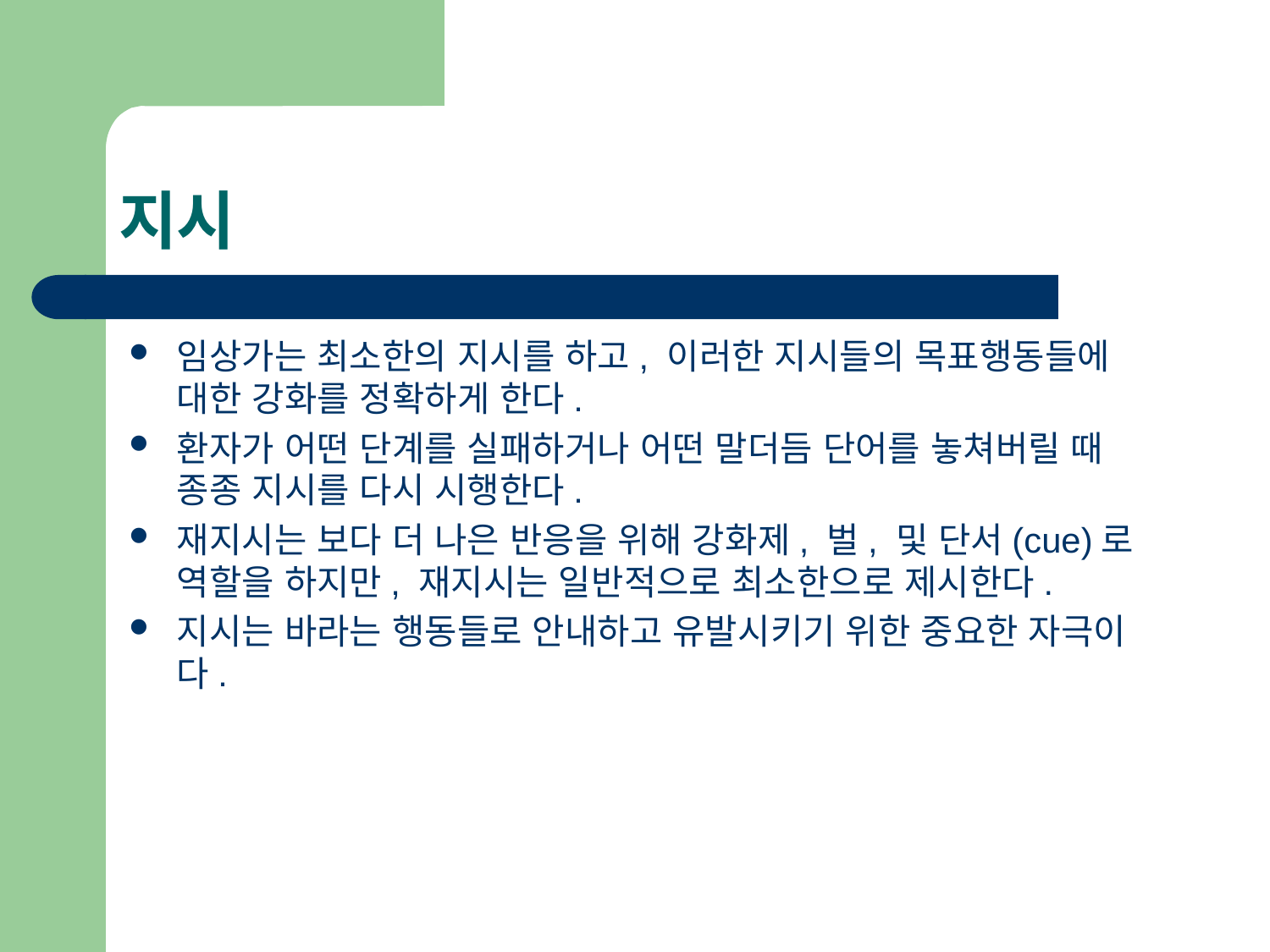

# 지시
임상가는 최소한의 지시를 하고, 이러한 지시들의 목표행동들에 대한 강화를 정확하게 한다.
환자가 어떤 단계를 실패하거나 어떤 말더듬 단어를 놓쳐버릴 때 종종 지시를 다시 시행한다.
재지시는 보다 더 나은 반응을 위해 강화제, 벌, 및 단서(cue)로 역할을 하지만, 재지시는 일반적으로 최소한으로 제시한다.
지시는 바라는 행동들로 안내하고 유발시키기 위한 중요한 자극이다.